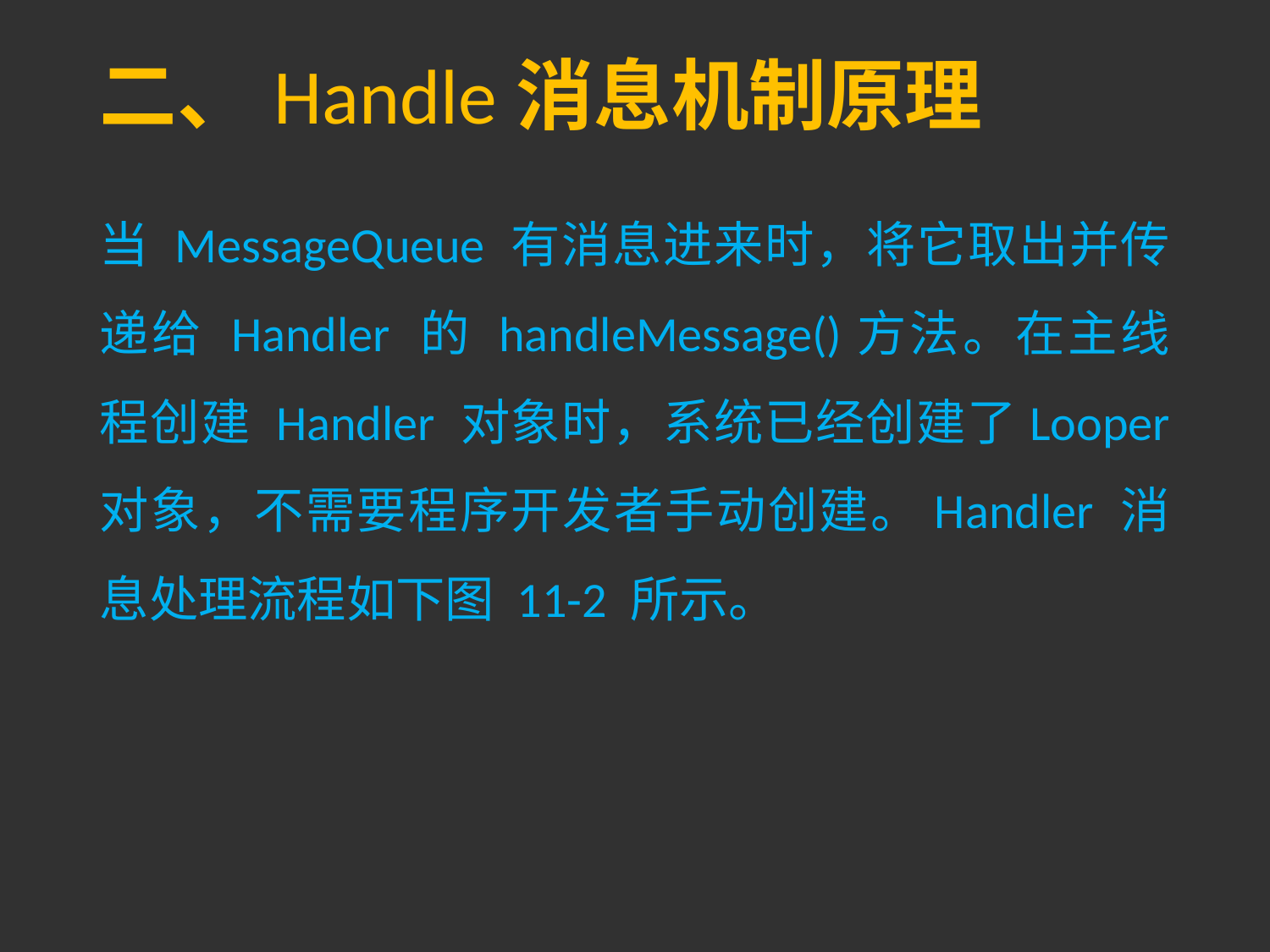

# 二、Handle消息机制原理
当 MessageQueue 有消息进来时，将它取出并传递给 Handler 的 handleMessage()方法。在主线程创建 Handler 对象时，系统已经创建了Looper 对象，不需要程序开发者手动创建。Handler 消息处理流程如下图 11-2 所示。